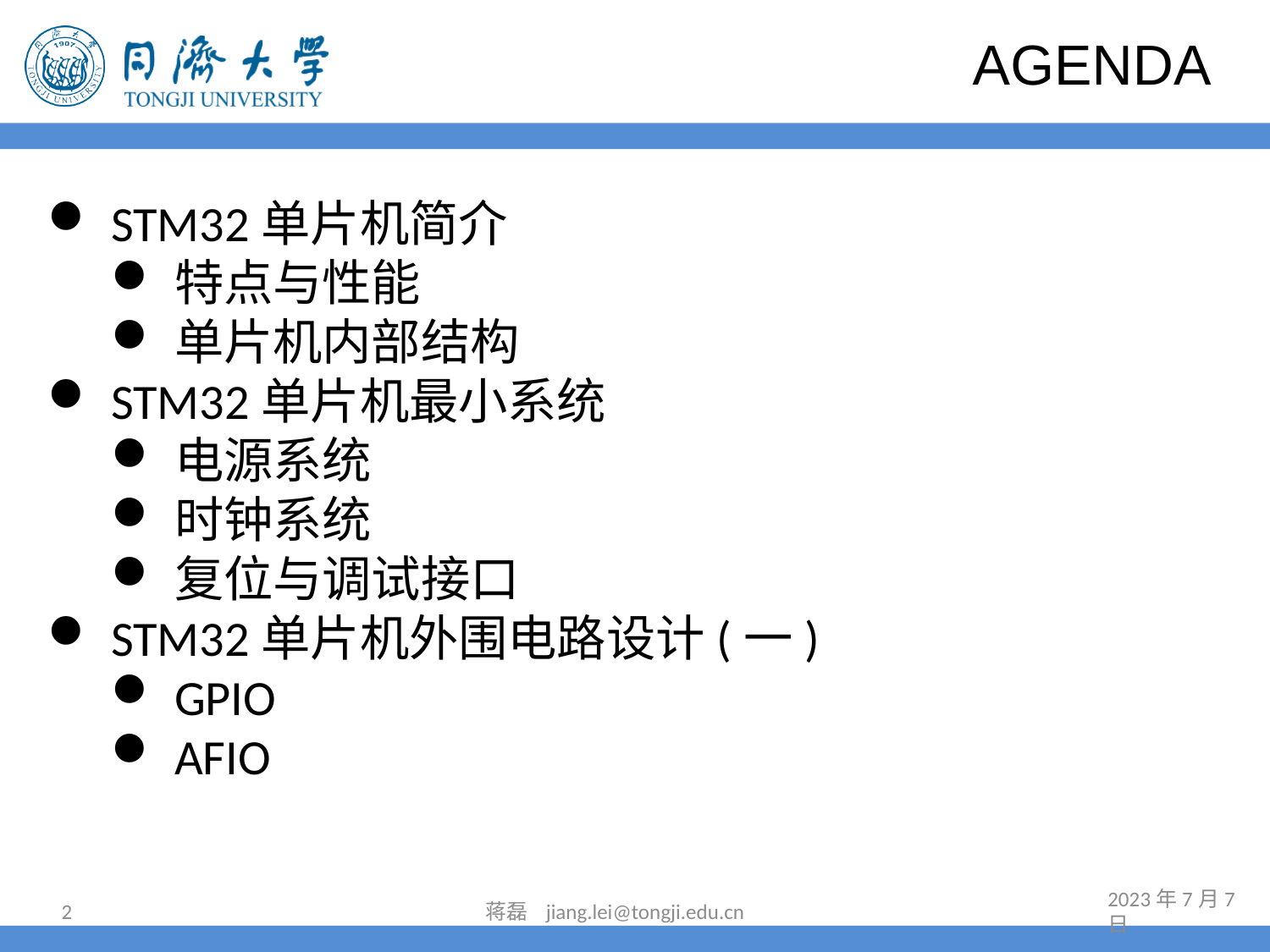

# AGENDA
STM32单片机简介
特点与性能
单片机内部结构
STM32单片机最小系统
电源系统
时钟系统
复位与调试接口
STM32单片机外围电路设计(一)
GPIO
AFIO
2
蒋磊  jiang.lei@tongji.edu.cn
2023年7月7日